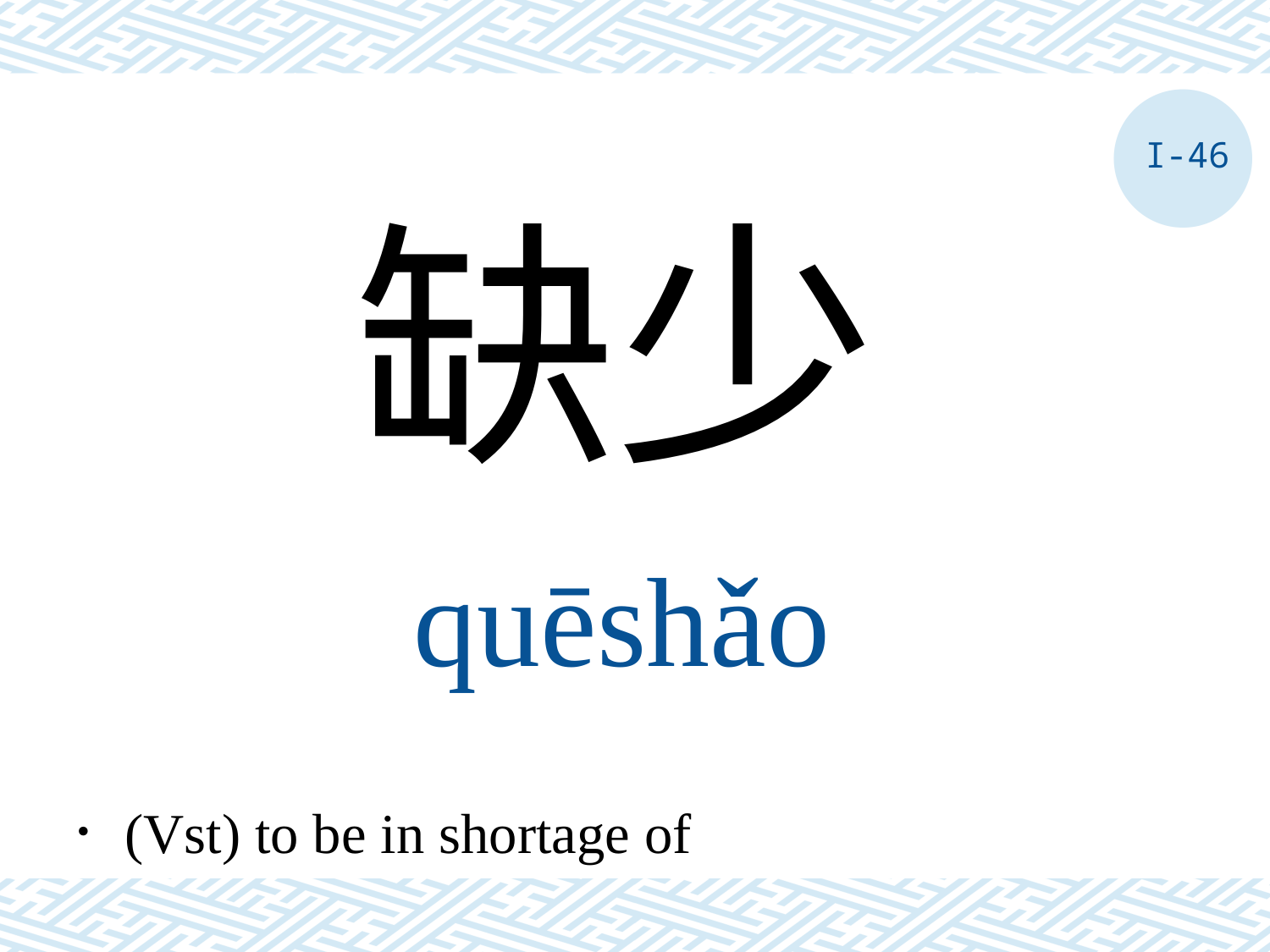

I-46

缺少
quēshǎo
．(Vst) to be in shortage of